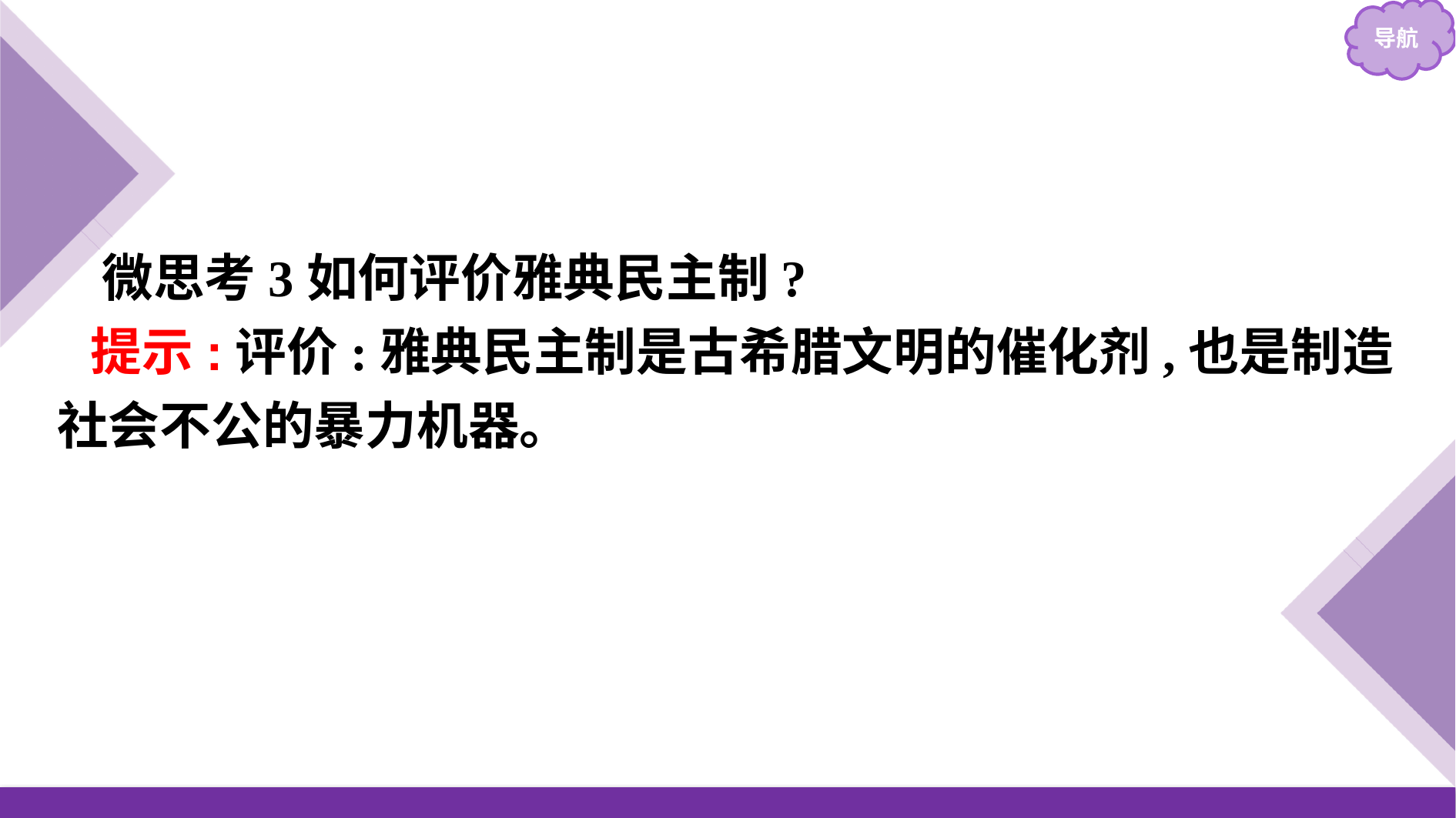

微思考3如何评价雅典民主制?
提示:评价:雅典民主制是古希腊文明的催化剂,也是制造社会不公的暴力机器。